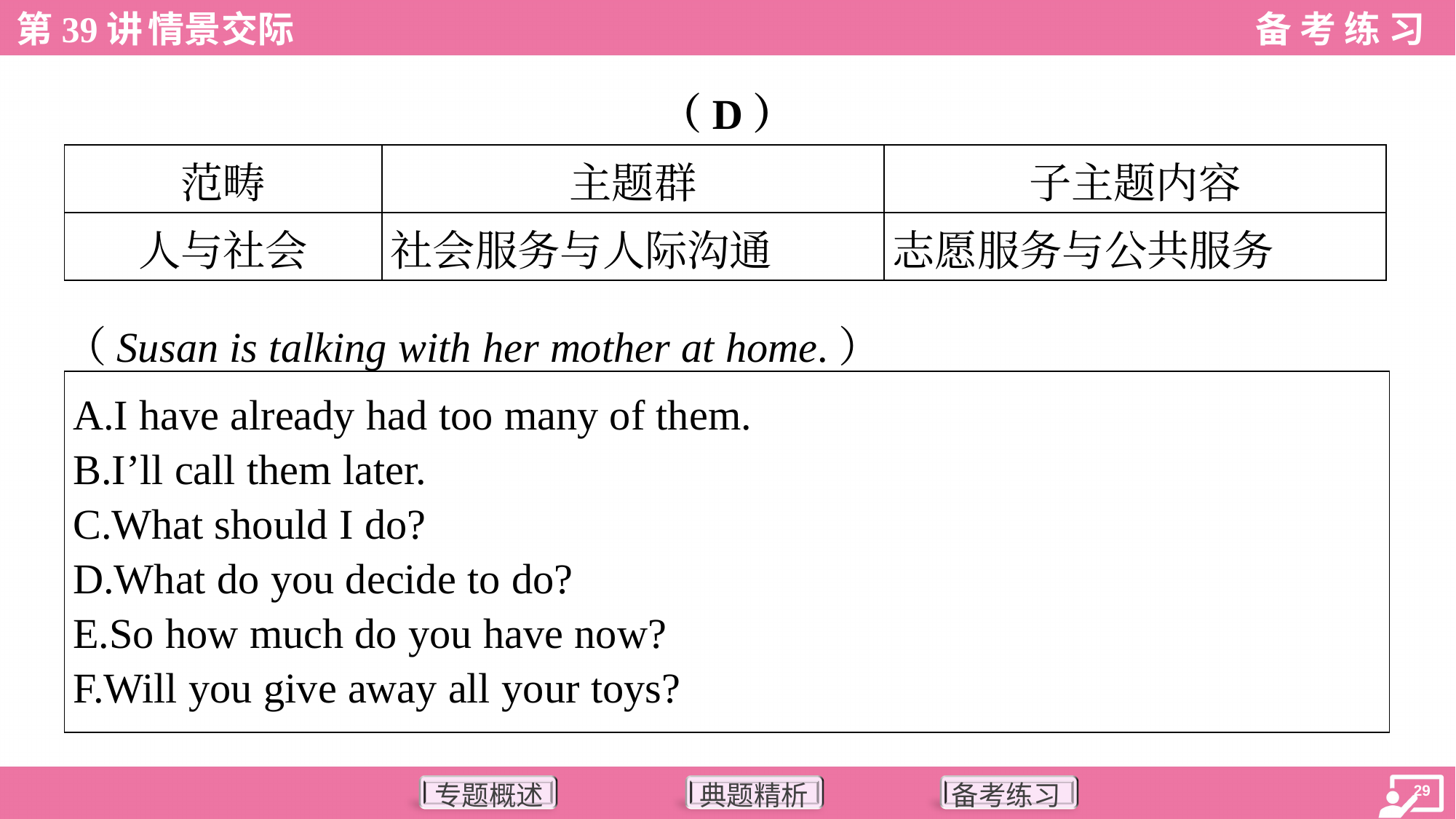

（D）
| 范畴 | 主题群 | 子主题内容 |
| --- | --- | --- |
| 人与社会 | 社会服务与人际沟通 | 志愿服务与公共服务 |
（Susan is talking with her mother at home.）
| A.I have already had too many of them. B.I’ll call them later. C.What should I do? D.What do you decide to do? E.So how much do you have now? F.Will you give away all your toys? |
| --- |